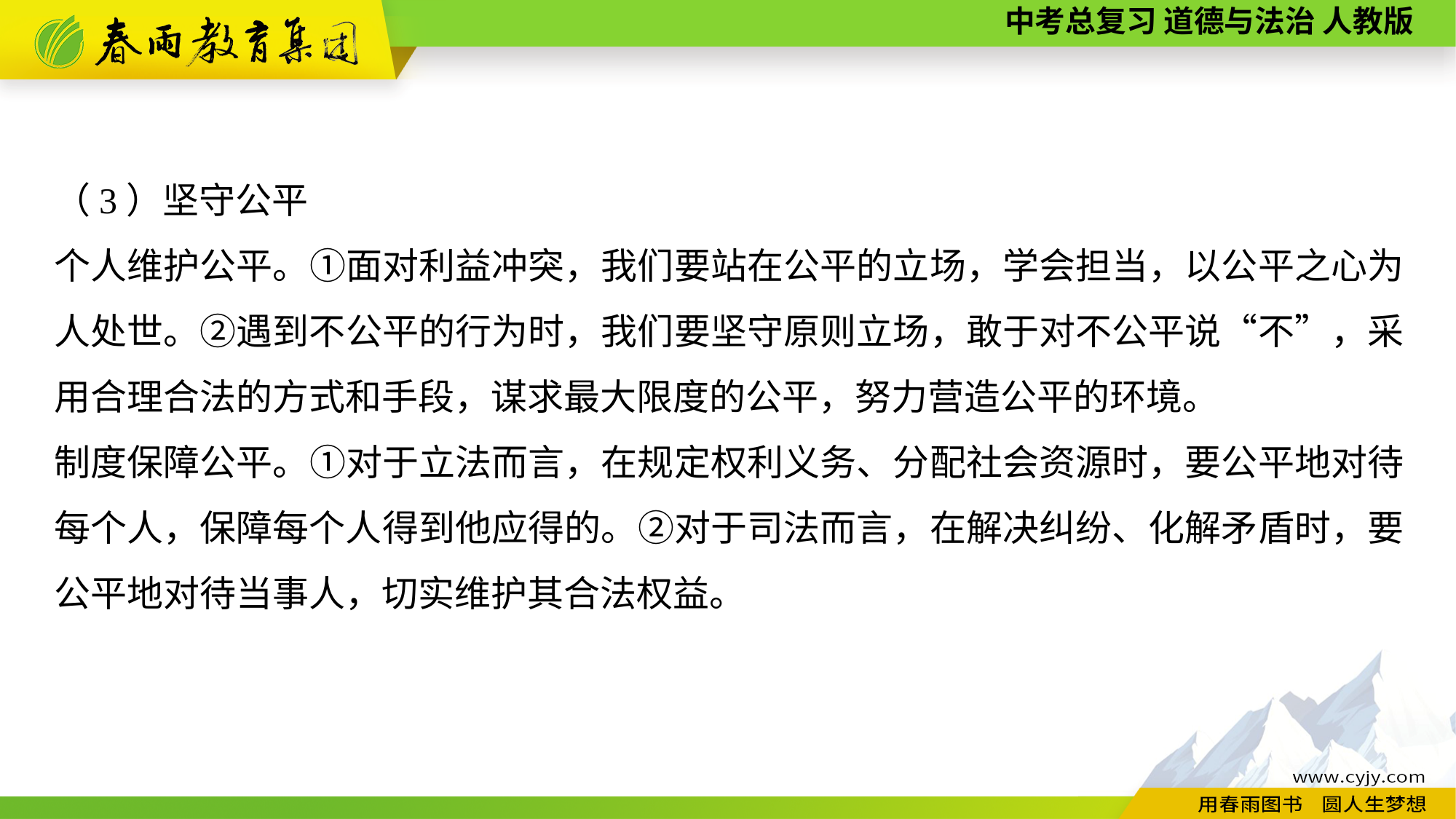

（3）坚守公平
个人维护公平。①面对利益冲突，我们要站在公平的立场，学会担当，以公平之心为人处世。②遇到不公平的行为时，我们要坚守原则立场，敢于对不公平说“不”，采用合理合法的方式和手段，谋求最大限度的公平，努力营造公平的环境。
制度保障公平。①对于立法而言，在规定权利义务、分配社会资源时，要公平地对待每个人，保障每个人得到他应得的。②对于司法而言，在解决纠纷、化解矛盾时，要公平地对待当事人，切实维护其合法权益。